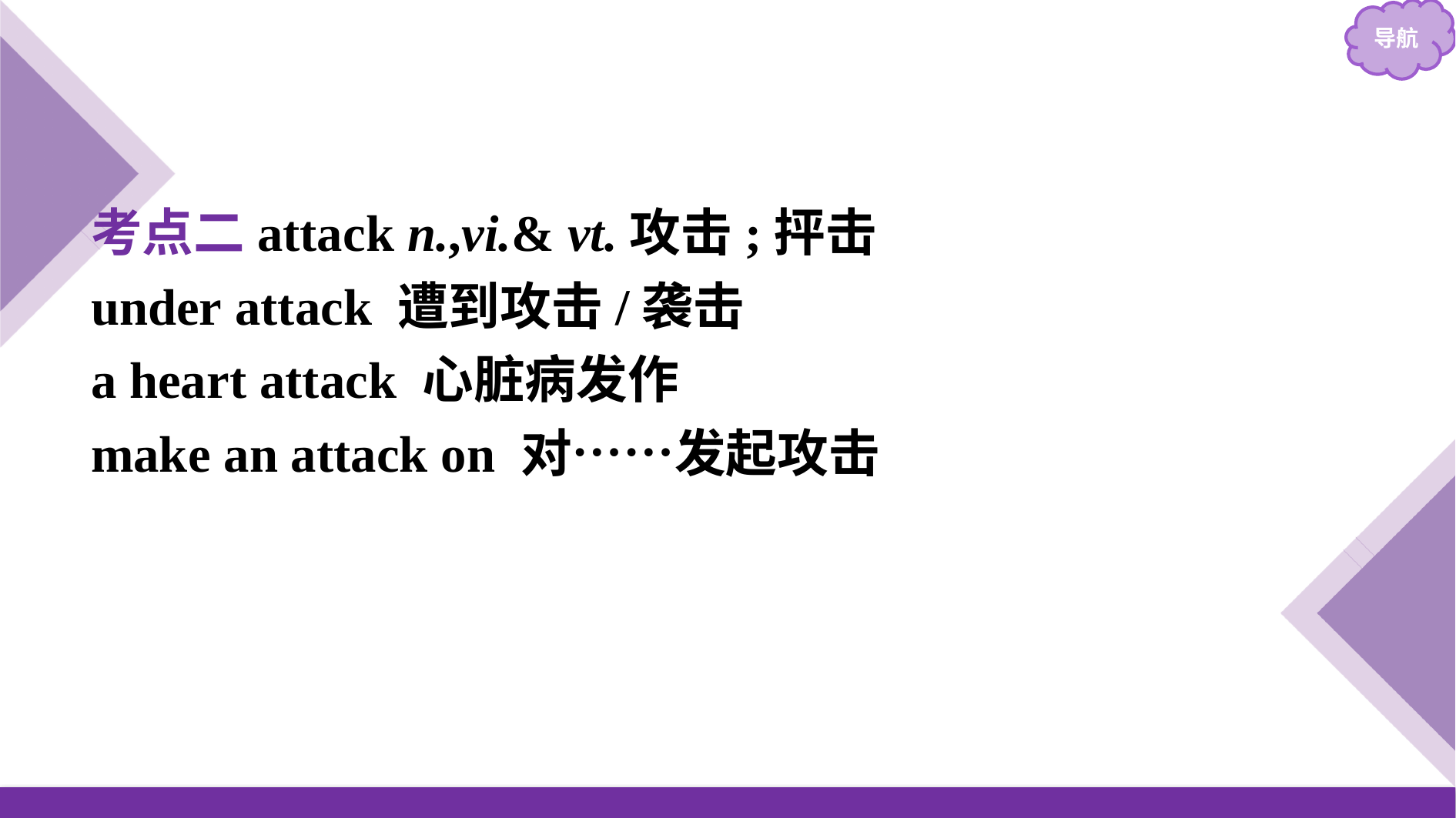

考点二attack n.,vi.& vt.攻击;抨击
under attack 遭到攻击/袭击
a heart attack 心脏病发作
make an attack on 对……发起攻击